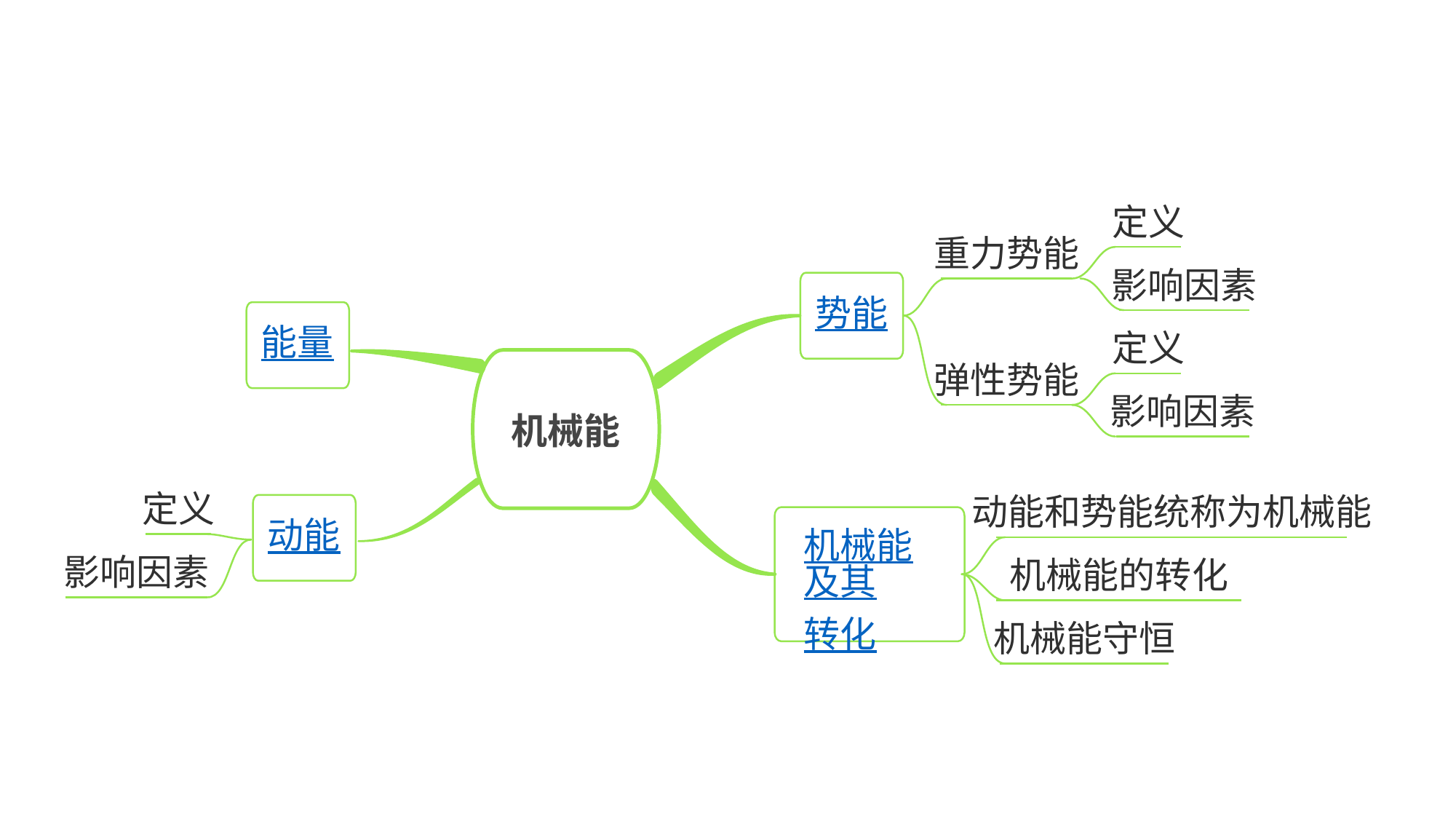

定义

重力势能

影响因素

势能

能量

定义

机械能
弹性势能

影响因素

定义

动能和势能统称为机械能

动能

机械能及其转化
影响因素

机械能的转化

机械能守恒